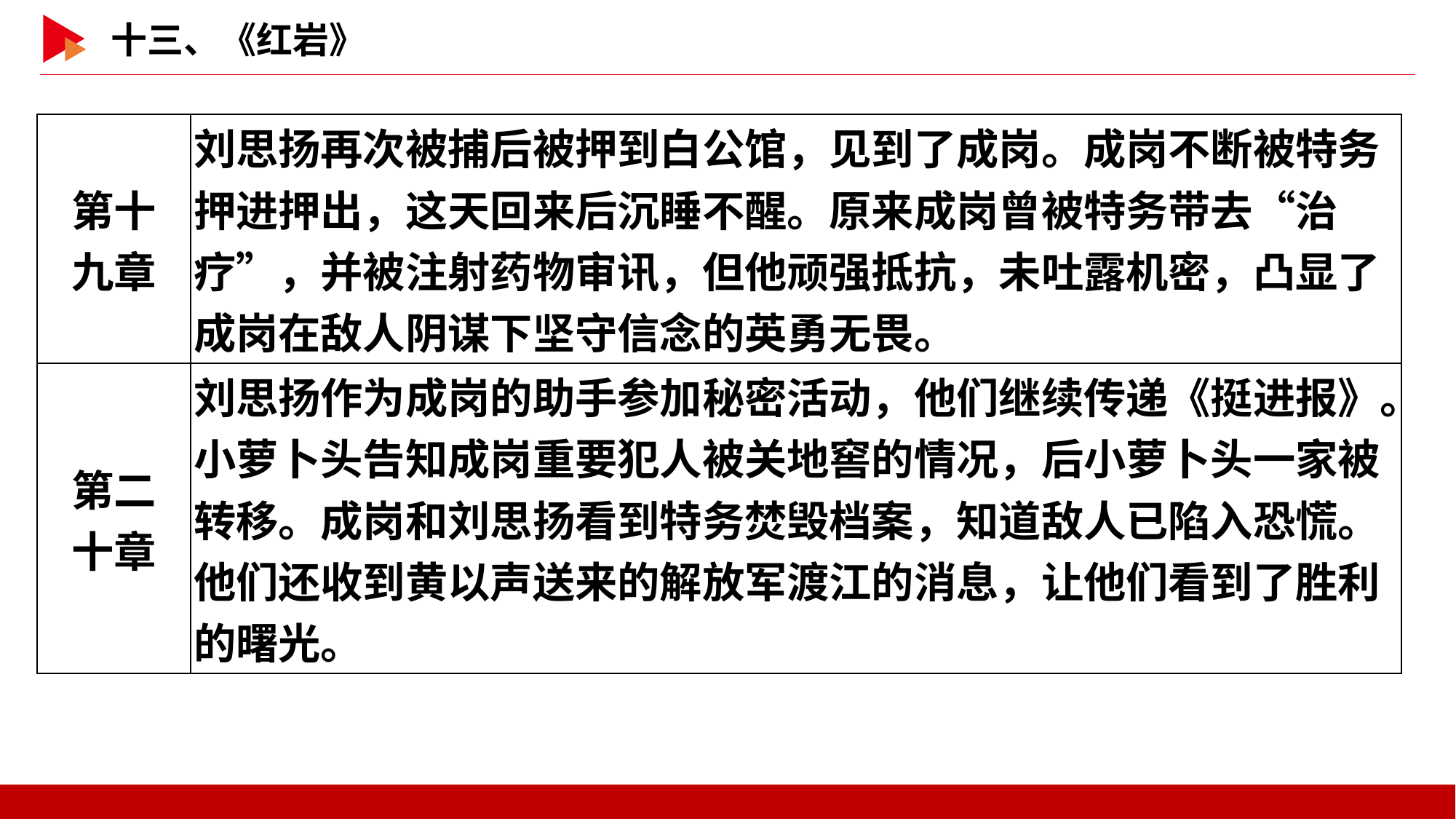

| 第十 九章 | 刘思扬再次被捕后被押到白公馆，见到了成岗。成岗不断被特务押进押出，这天回来后沉睡不醒。原来成岗曾被特务带去“治疗”，并被注射药物审讯，但他顽强抵抗，未吐露机密，凸显了成岗在敌人阴谋下坚守信念的英勇无畏。 |
| --- | --- |
| 第二 十章 | 刘思扬作为成岗的助手参加秘密活动，他们继续传递《挺进报》。小萝卜头告知成岗重要犯人被关地窖的情况，后小萝卜头一家被转移。成岗和刘思扬看到特务焚毁档案，知道敌人已陷入恐慌。他们还收到黄以声送来的解放军渡江的消息，让他们看到了胜利的曙光。 |